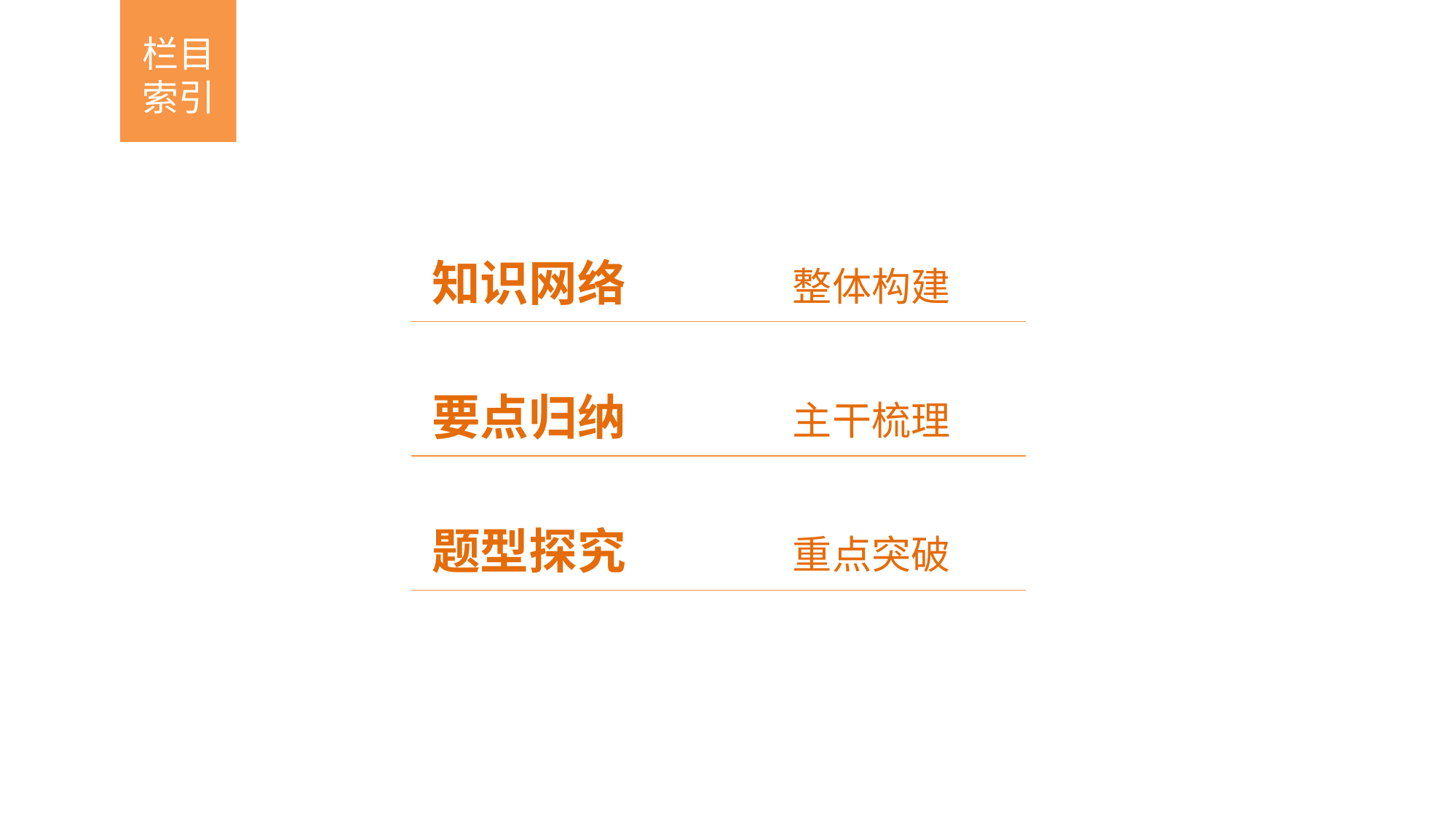

栏目索引
知识网络               整体构建
要点归纳               主干梳理
题型探究               重点突破